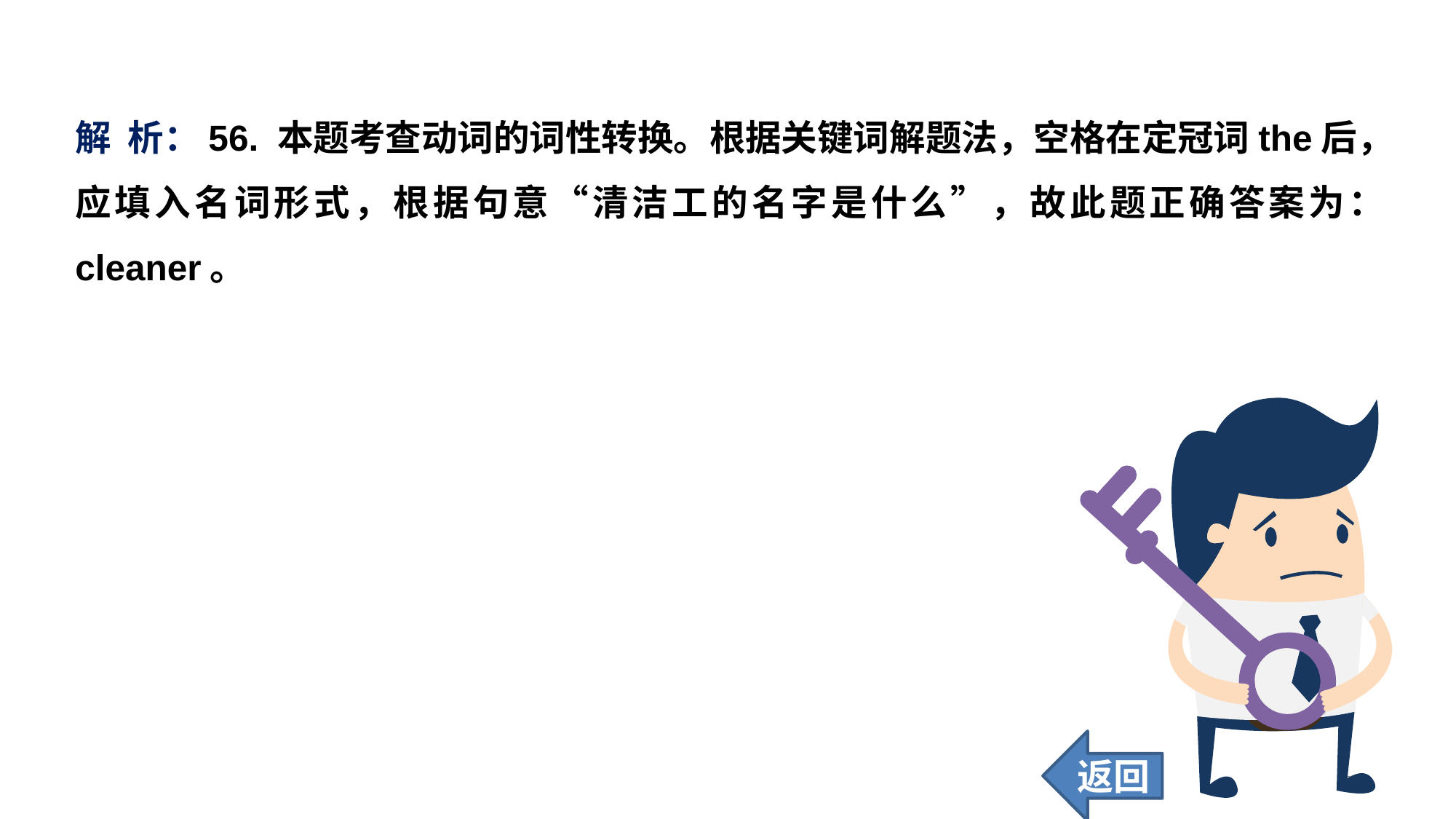

解  析：56. 本题考查动词的词性转换。根据关键词解题法，空格在定冠词the后，应填入名词形式，根据句意“清洁工的名字是什么”，故此题正确答案为：cleaner。

返回
268